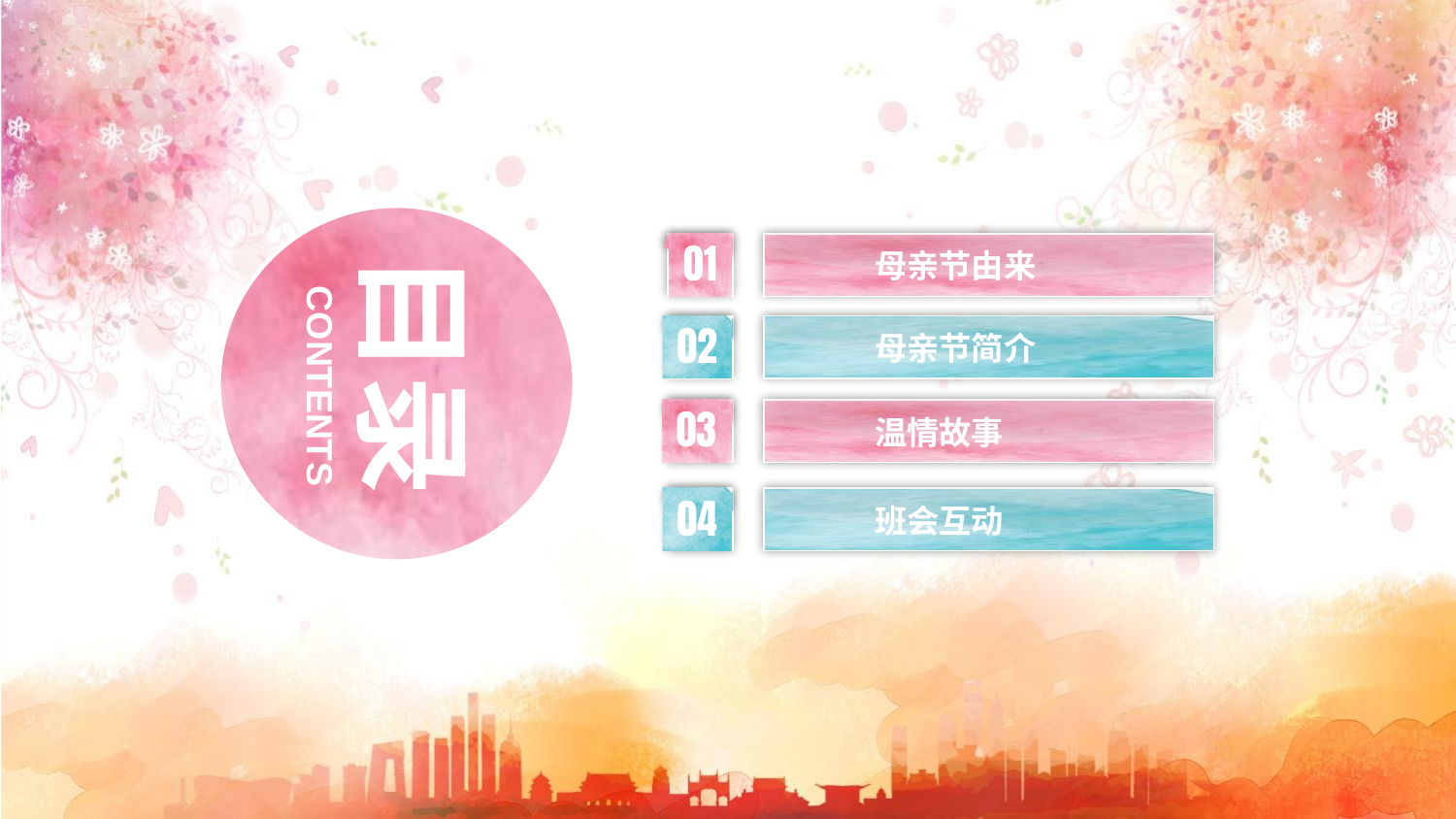

目录

01

母亲节由来
02

母亲节简介
CONTENTS
03

温情故事
04

班会互动